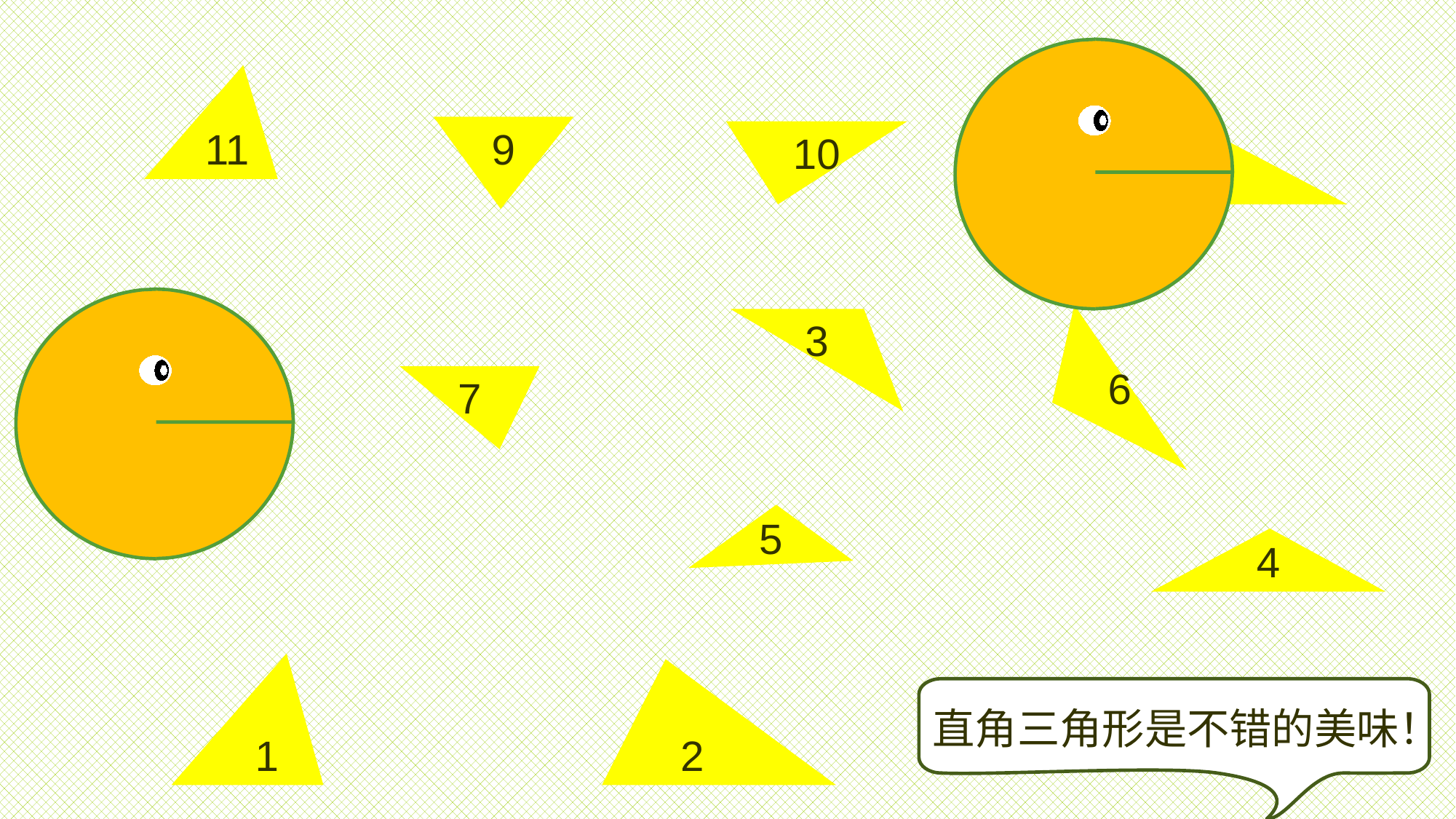

11
8
9
10

6
3
7
5
4
1
2

直角三角形是不错的美味！